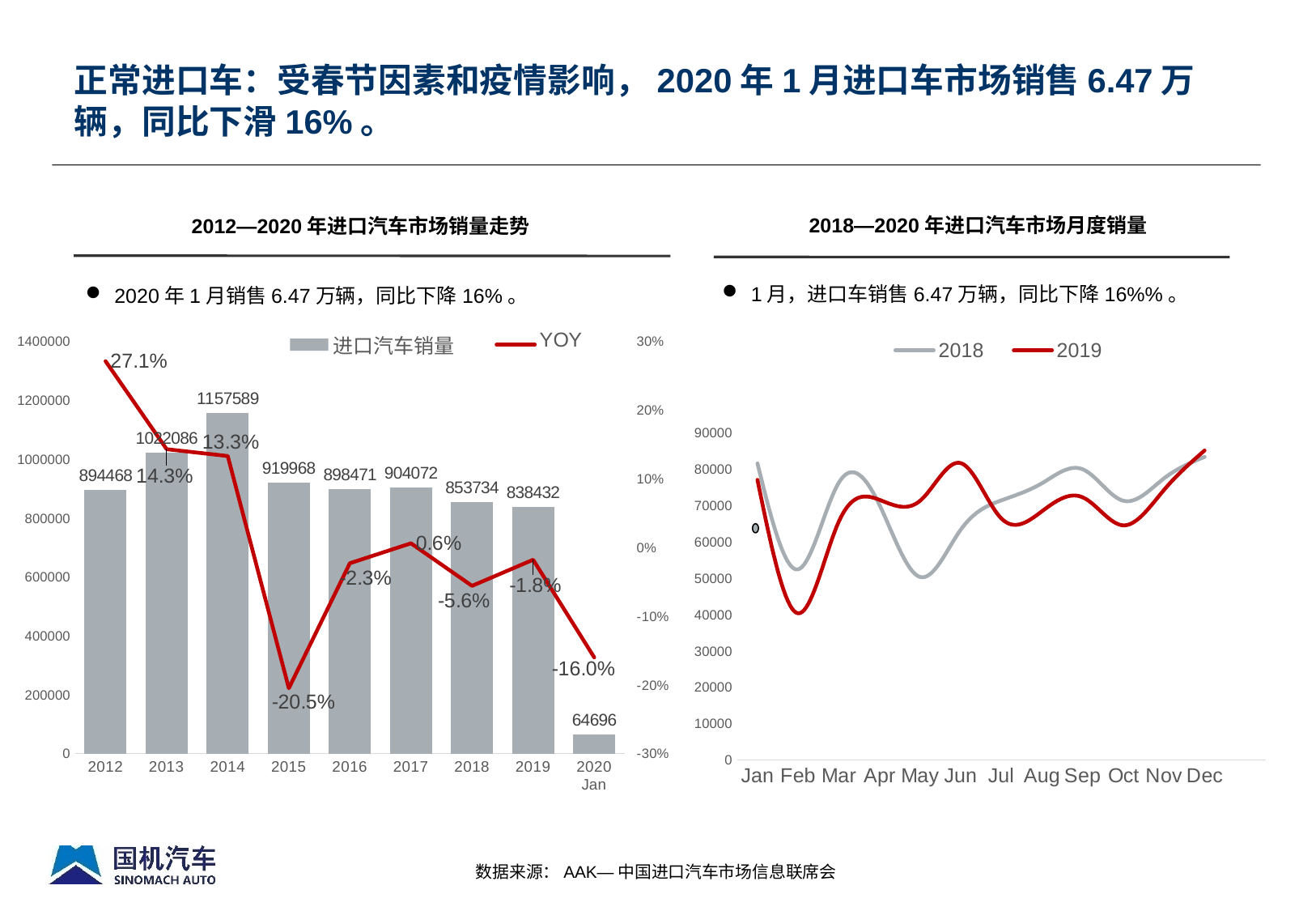

# 正常进口车：受春节因素和疫情影响，2020年1月进口车市场销售6.47万辆，同比下滑16%。
2012—2020年进口汽车市场销量走势
2018—2020年进口汽车市场月度销量

1月，进口车销售6.47万辆，同比下降16%%。
2020年1月销售6.47万辆，同比下降16%。

### Chart

| Category | 进口汽车销量 | YOY |
|---|---|---|
| 2012 | 894468.0 | 0.271 |
| 2013 | 1022086.0 | 0.143 |
| 2014 | 1157589.0 | 0.133 |
| 2015 | 919968.0 | -0.205 |
| 2016 | 898471.0 | -0.023 |
| 2017 | 904072.0 | 0.006 |
| 2018 | 853734.0 | -0.056 |
| 2019 | 838432.0 | -0.017923615552385197 |
| 2020 Jan | 64696.0 | -0.16 |

### Chart

| Category | 2018 | 2019 |
|---|---|---|
| Jan | 81581.0 | 77058.0 |
| Feb | 52421.0 | 40302.0 |
| Mar | 76264.0 | 65537.0 |
| Apr | 70222.0 | 71561.0 |
| May | 50308.0 | 71294.0 |
| Jun | 63330.0 | 81662.0 |
| Jul | 71408.0 | 66437.0 |
| Aug | 76120.0 | 68407.0 |
| Sep | 79965.0 | 72255.0 |
| Oct | 71301.0 | 64531.0 |
| Nov | 77444.0 | 74257.0 |
| Dec | 83370.0 | 85131.0 |
数据来源：AAK—中国进口汽车市场信息联席会